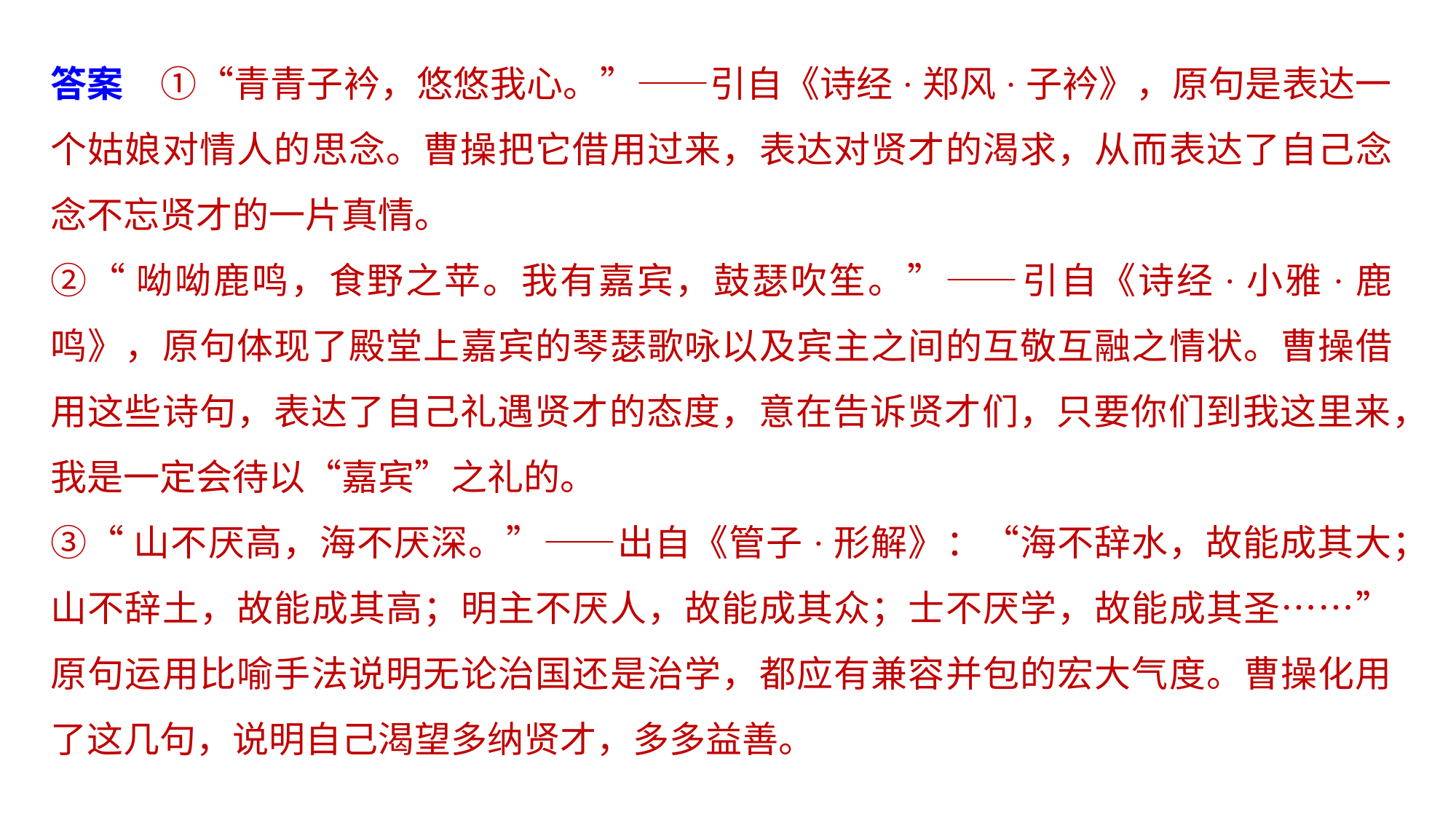

答案　①“青青子衿，悠悠我心。”——引自《诗经·郑风·子衿》，原句是表达一个姑娘对情人的思念。曹操把它借用过来，表达对贤才的渴求，从而表达了自己念念不忘贤才的一片真情。
②“呦呦鹿鸣，食野之苹。我有嘉宾，鼓瑟吹笙。”——引自《诗经·小雅·鹿鸣》，原句体现了殿堂上嘉宾的琴瑟歌咏以及宾主之间的互敬互融之情状。曹操借用这些诗句，表达了自己礼遇贤才的态度，意在告诉贤才们，只要你们到我这里来，我是一定会待以“嘉宾”之礼的。
③“山不厌高，海不厌深。”——出自《管子·形解》：“海不辞水，故能成其大；山不辞土，故能成其高；明主不厌人，故能成其众；士不厌学，故能成其圣……”原句运用比喻手法说明无论治国还是治学，都应有兼容并包的宏大气度。曹操化用了这几句，说明自己渴望多纳贤才，多多益善。